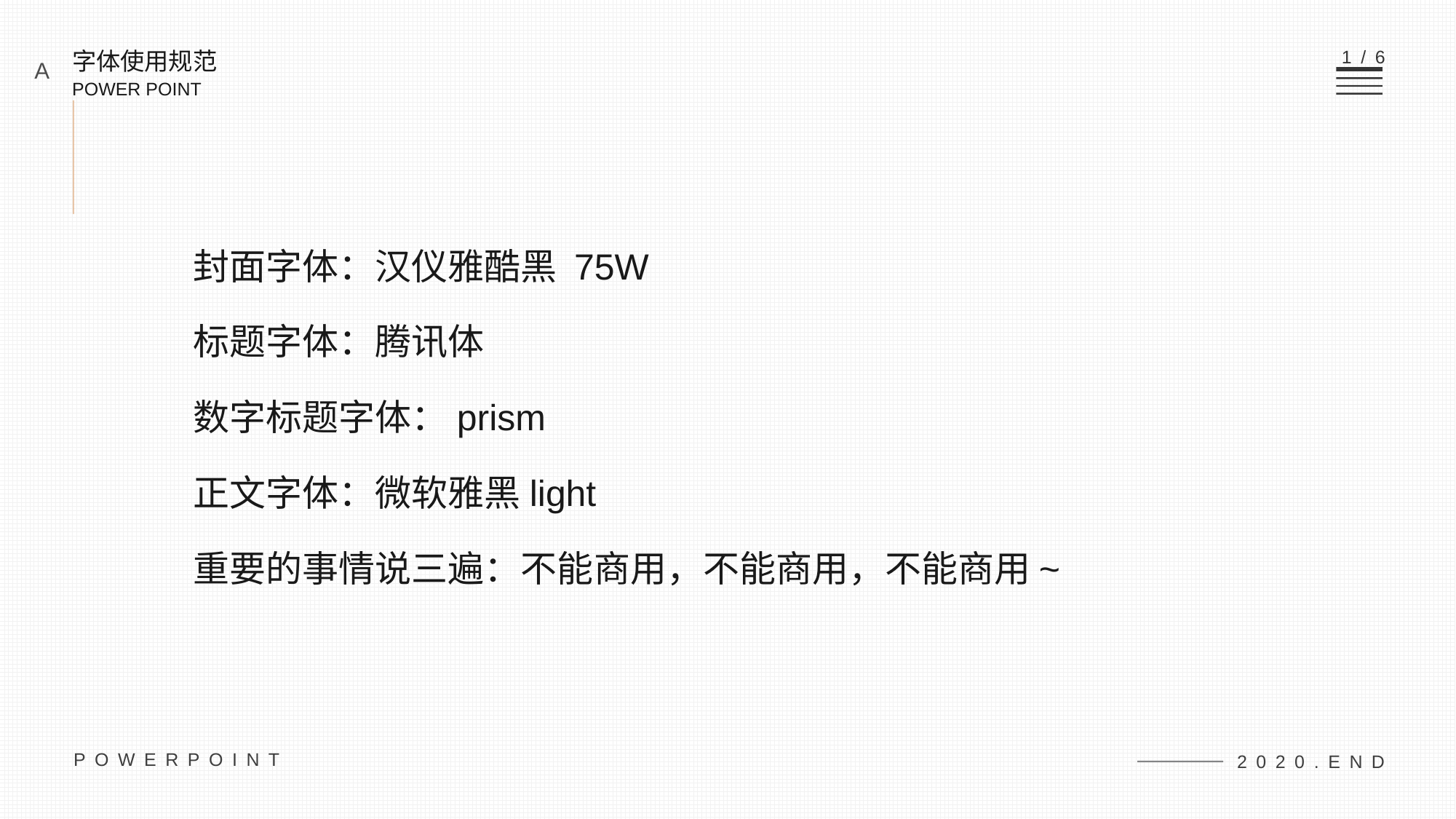

1/6

字体使用规范
POWER POINT
A

封面字体：汉仪雅酷黑 75W
标题字体：腾讯体
数字标题字体：prism
正文字体：微软雅黑light
重要的事情说三遍：不能商用，不能商用，不能商用~
POWERPOINT
2020.END